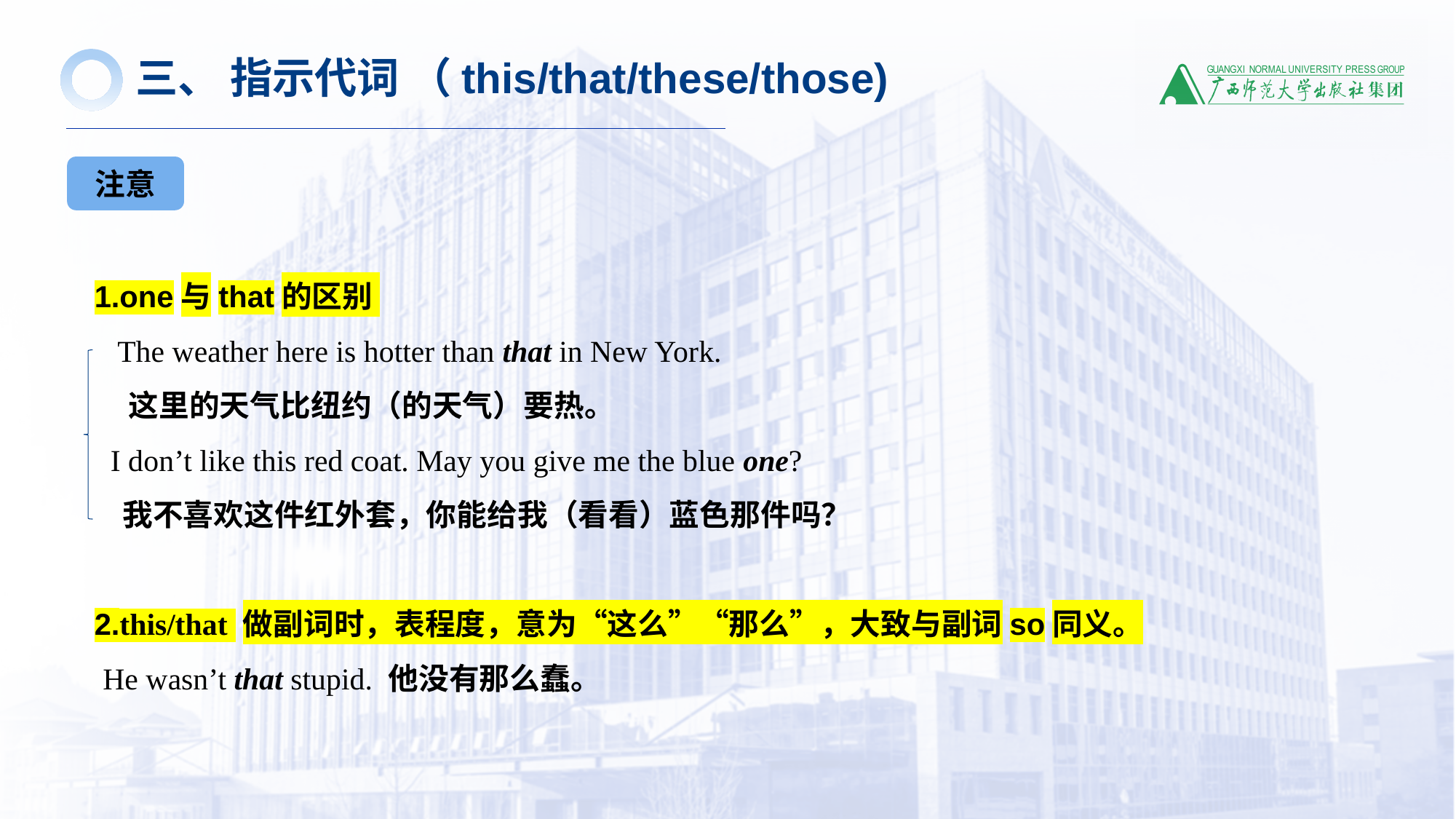

三、 指示代词 （this/that/these/those)

注意
1.one与that的区别
   The weather here is hotter than that in New York.
    这里的天气比纽约（的天气）要热。
  I don’t like this red coat. May you give me the blue one?
   我不喜欢这件红外套，你能给我（看看）蓝色那件吗？

2.this/that 做副词时，表程度，意为“这么”“那么”，大致与副词so同义。
 He wasn’t that stupid. 他没有那么蠢。